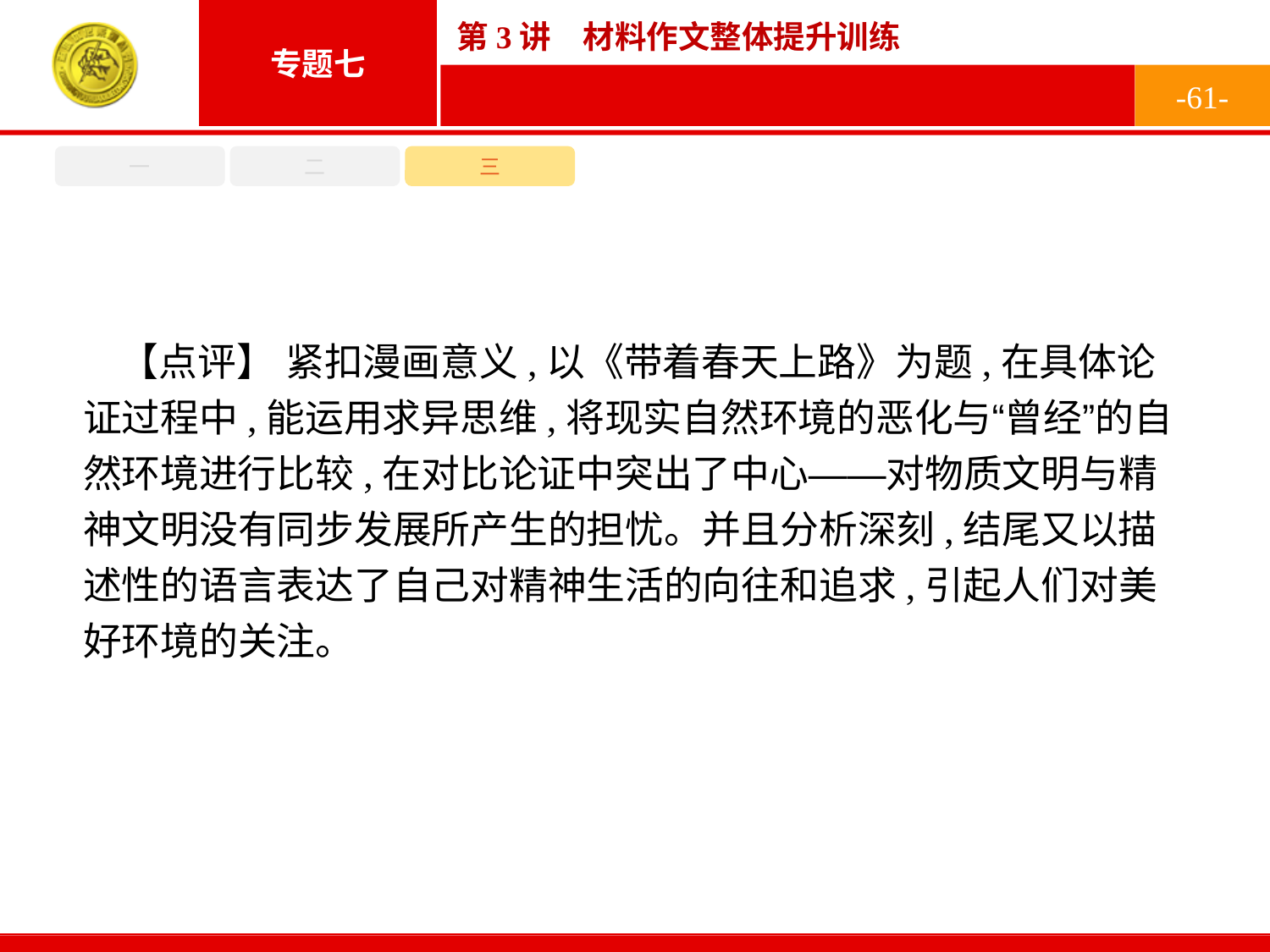

-61-
一
二
三
【点评】 紧扣漫画意义,以《带着春天上路》为题,在具体论证过程中,能运用求异思维,将现实自然环境的恶化与“曾经”的自然环境进行比较,在对比论证中突出了中心——对物质文明与精神文明没有同步发展所产生的担忧。并且分析深刻,结尾又以描述性的语言表达了自己对精神生活的向往和追求,引起人们对美好环境的关注。